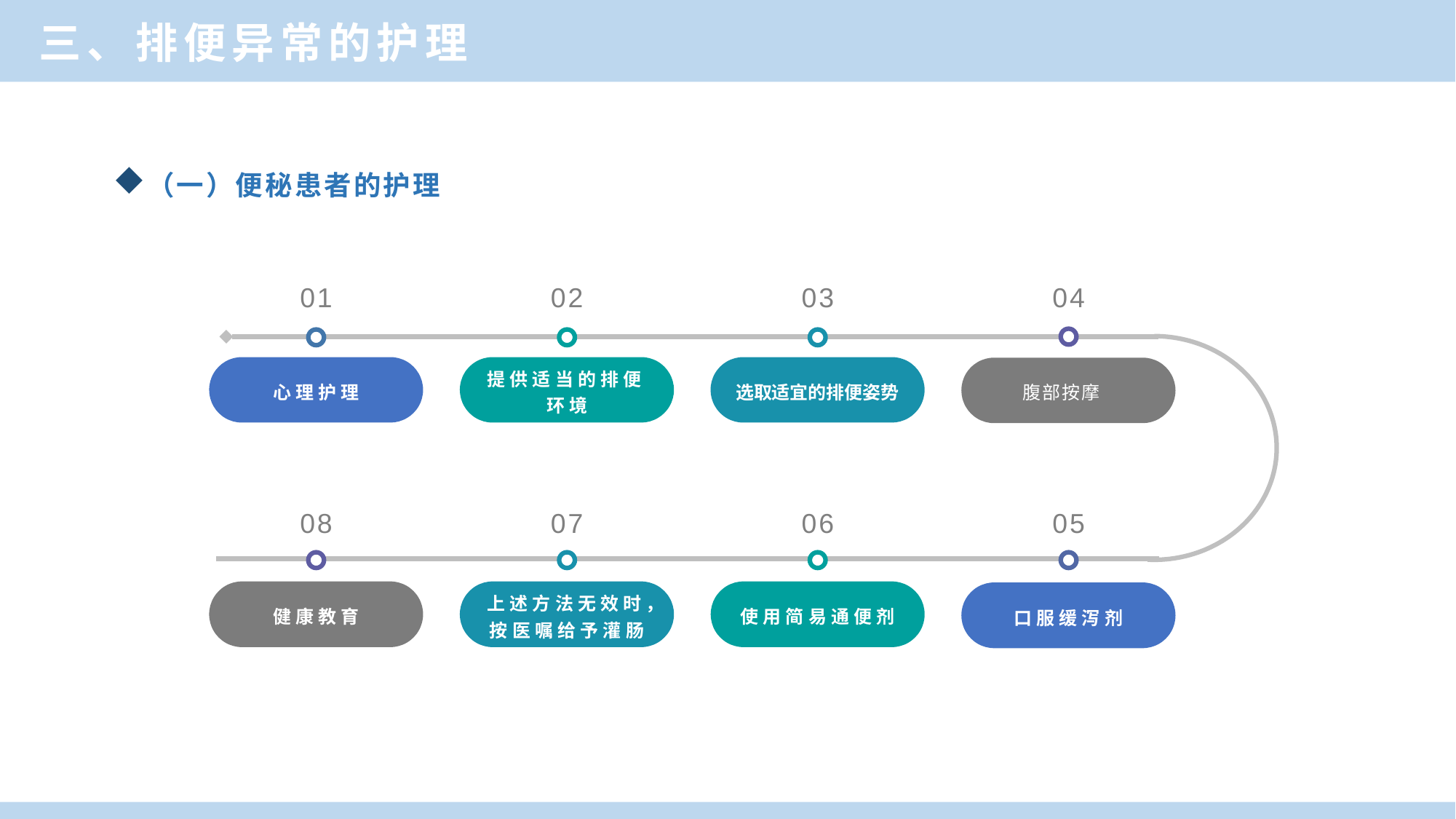

三、排便异常的护理
（一）便秘患者的护理
04
01
02
03

心理护理

提供适当的排便环境

选取适宜的排便姿势

腹部按摩
08
07
06
05

健康教育

上述方法无效时，按医嘱给予灌肠

使用简易通便剂

口服缓泻剂